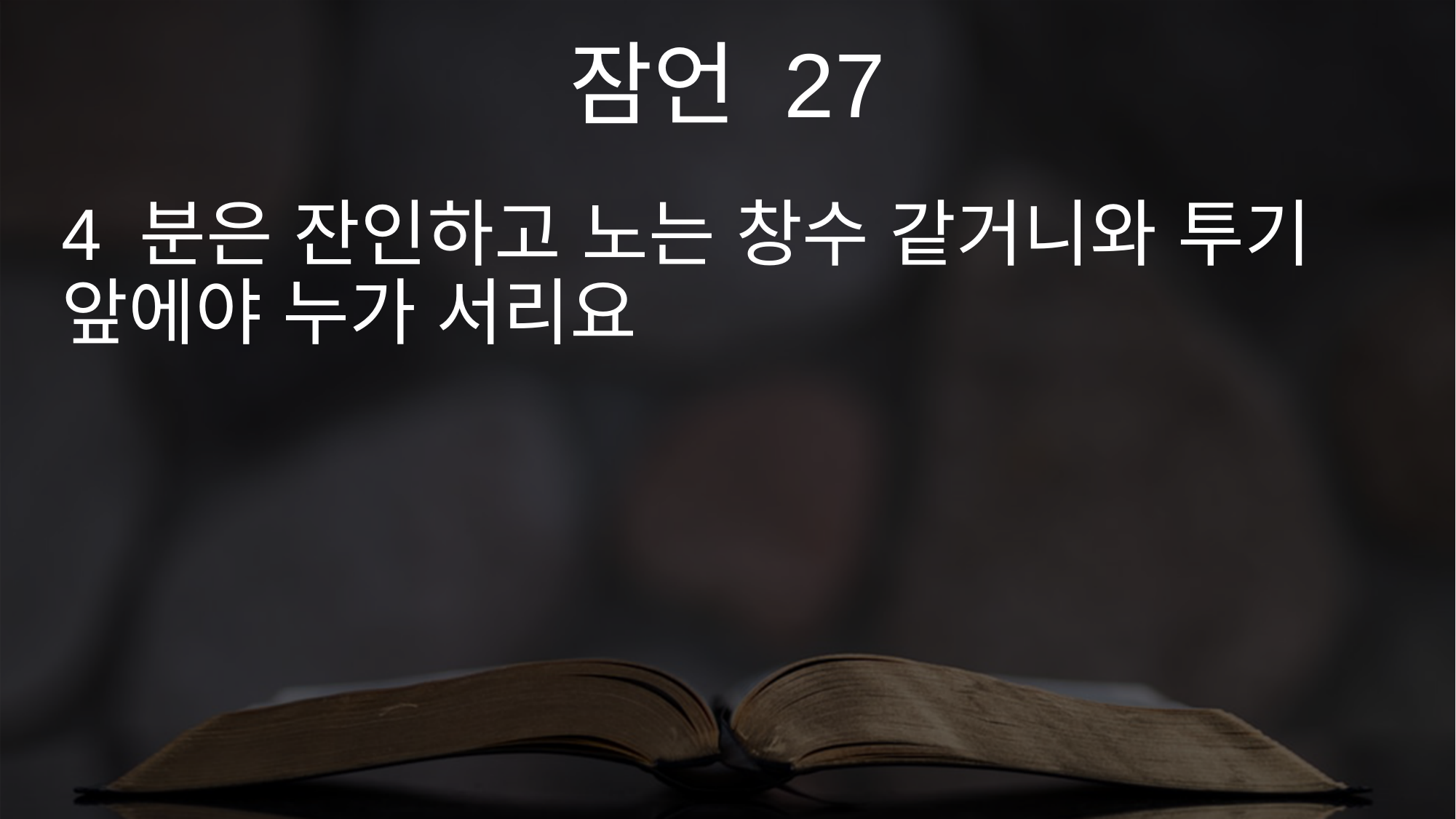

잠언 27
4 분은 잔인하고 노는 창수 같거니와 투기 앞에야 누가 서리요